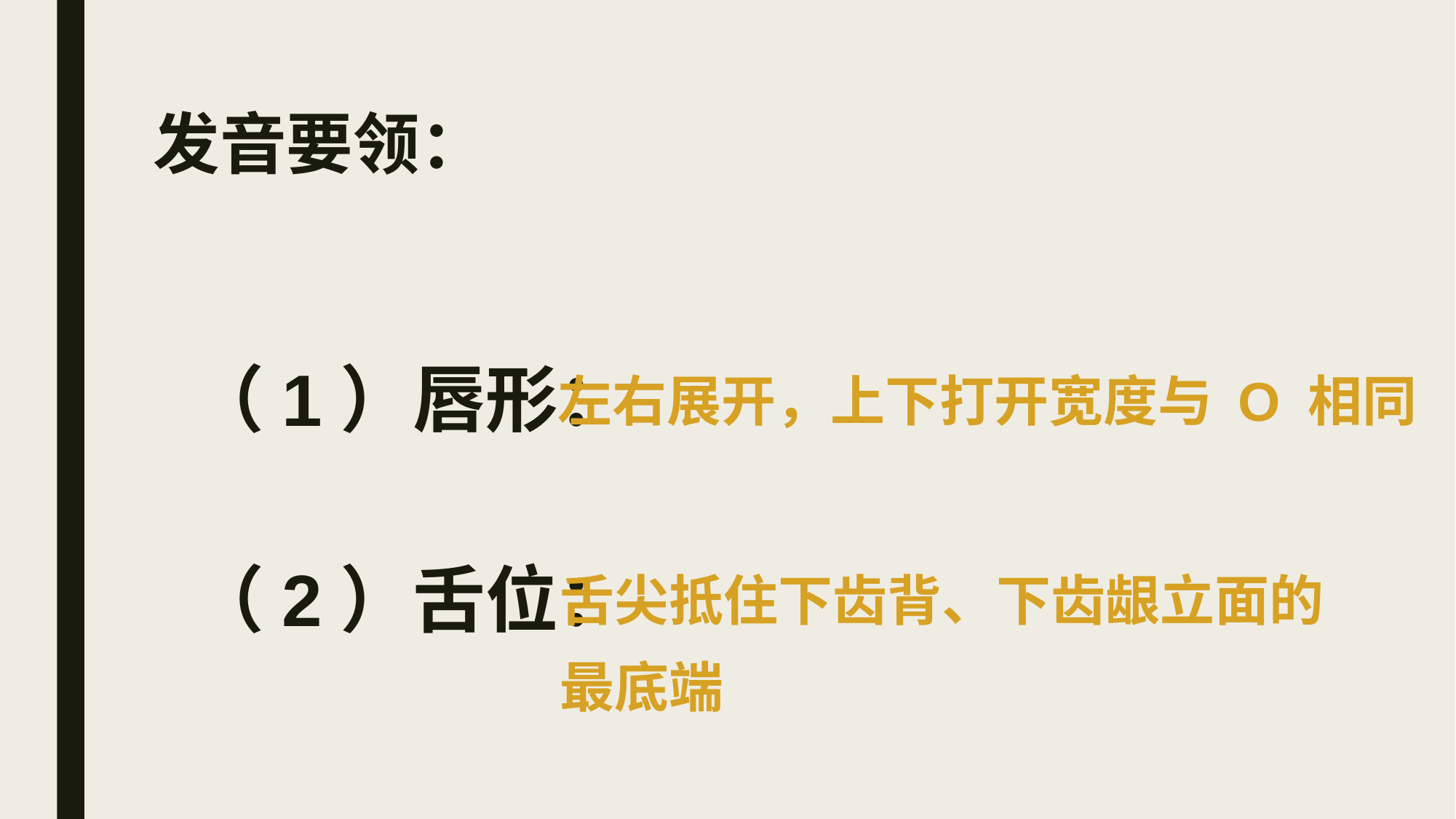

# 发音要领：
  （1）唇形：

  （2）舌位：
左右展开，上下打开宽度与 O 相同
舌尖抵住下齿背、下齿龈立面的
最底端